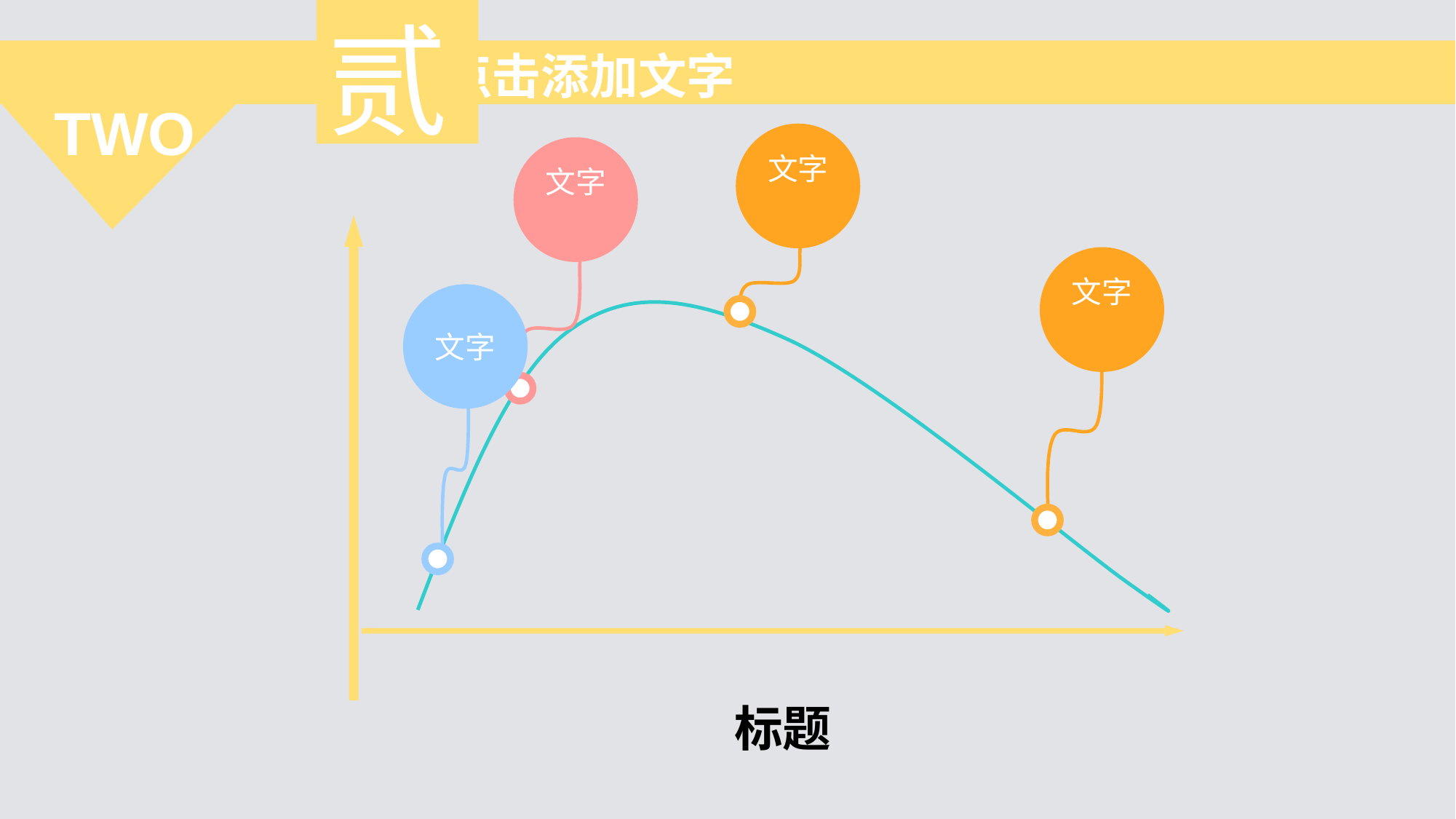

贰
                                                                     点击添加文字

TWO
文字

文字

文字

文字

标题